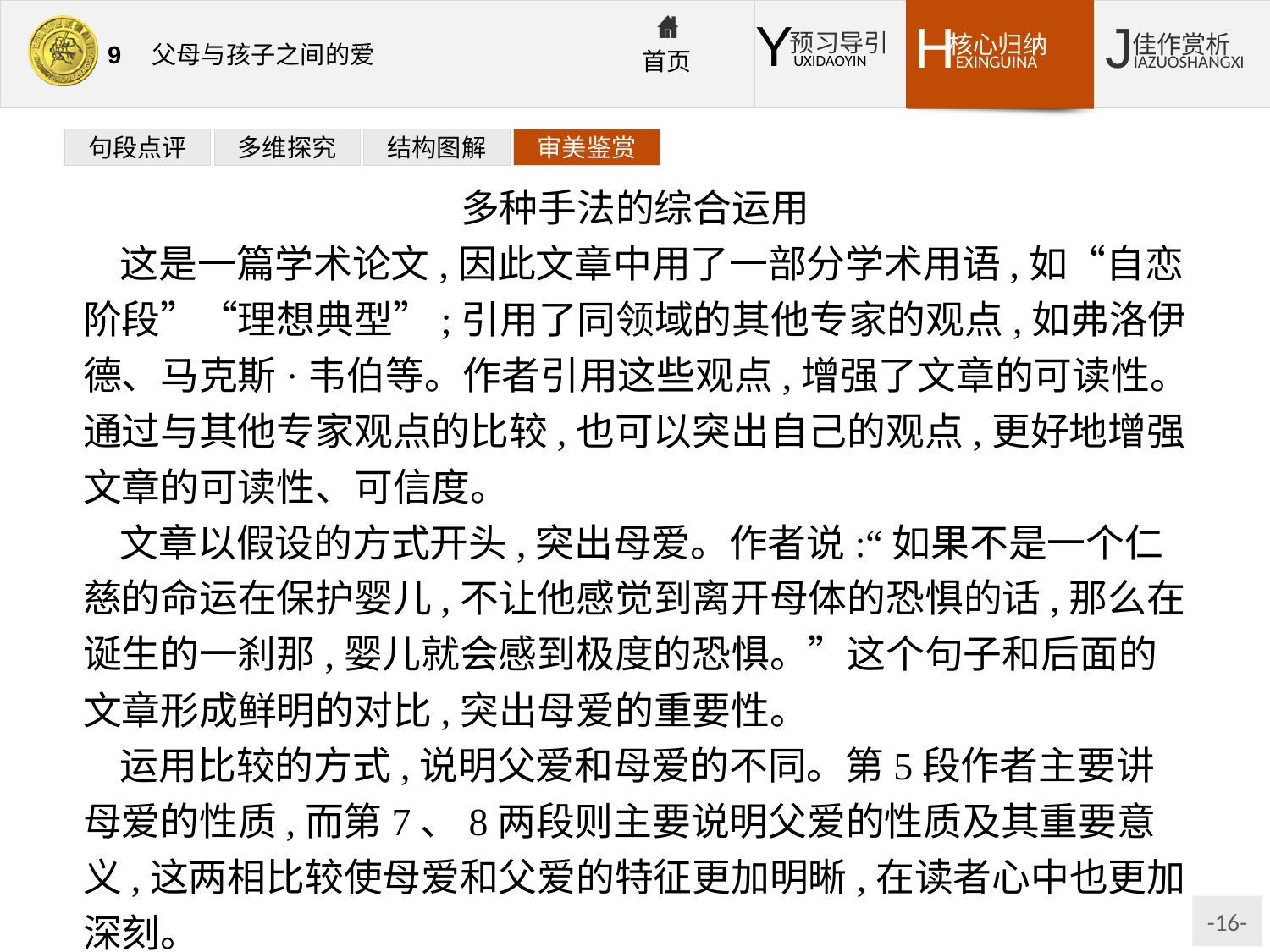

句段点评
多维探究
结构图解
审美鉴赏
多种手法的综合运用
这是一篇学术论文,因此文章中用了一部分学术用语,如“自恋阶段”“理想典型”;引用了同领域的其他专家的观点,如弗洛伊德、马克斯·韦伯等。作者引用这些观点,增强了文章的可读性。通过与其他专家观点的比较,也可以突出自己的观点,更好地增强文章的可读性、可信度。
文章以假设的方式开头,突出母爱。作者说:“如果不是一个仁慈的命运在保护婴儿,不让他感觉到离开母体的恐惧的话,那么在诞生的一刹那,婴儿就会感到极度的恐惧。”这个句子和后面的文章形成鲜明的对比,突出母爱的重要性。
运用比较的方式,说明父爱和母爱的不同。第5段作者主要讲母爱的性质,而第7、8两段则主要说明父爱的性质及其重要意义,这两相比较使母爱和父爱的特征更加明晰,在读者心中也更加深刻。